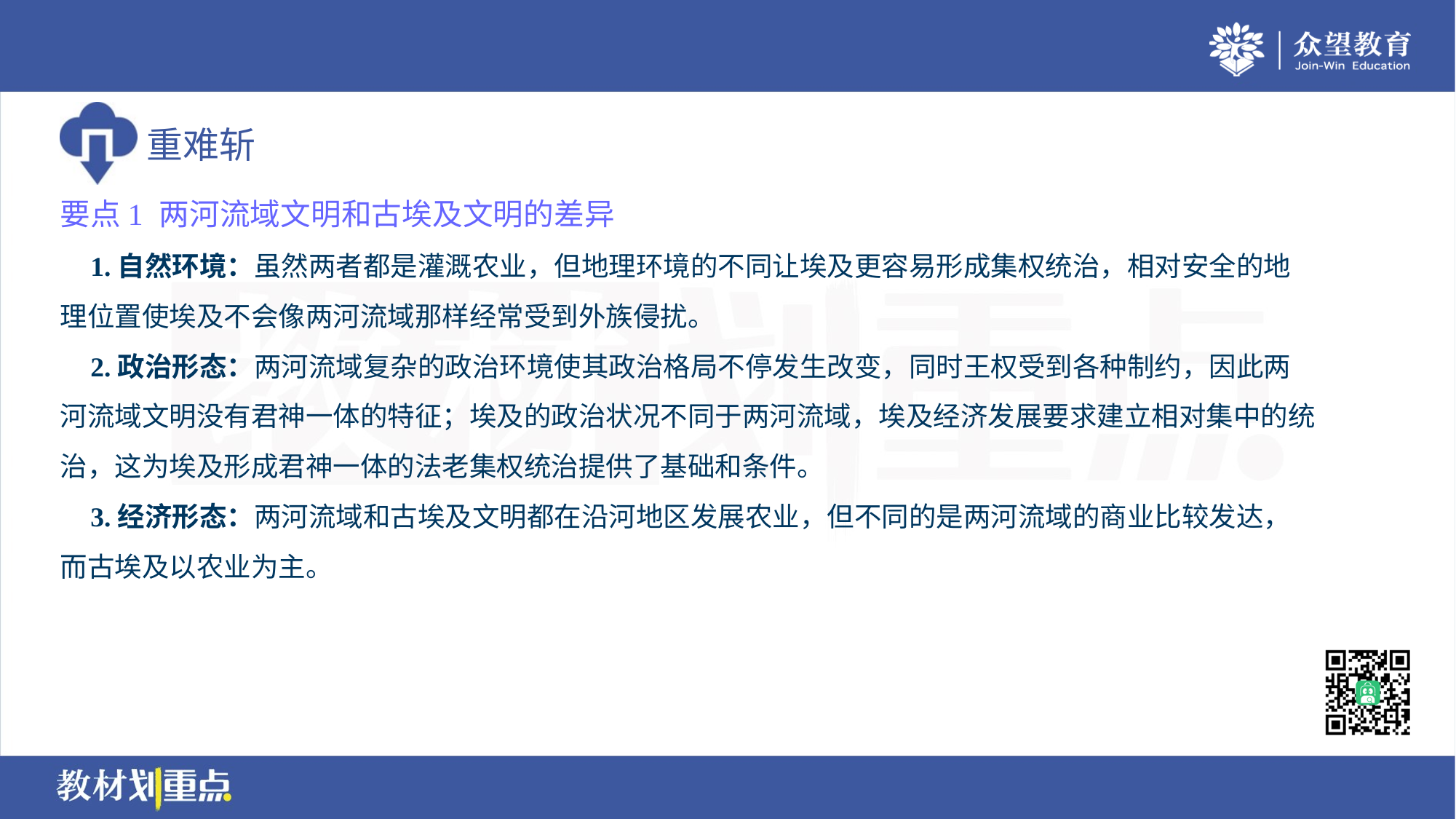

要点1 两河流域文明和古埃及文明的差异
    1.自然环境：虽然两者都是灌溉农业，但地理环境的不同让埃及更容易形成集权统治，相对安全的地
理位置使埃及不会像两河流域那样经常受到外族侵扰。
    2.政治形态：两河流域复杂的政治环境使其政治格局不停发生改变，同时王权受到各种制约，因此两
河流域文明没有君神一体的特征；埃及的政治状况不同于两河流域，埃及经济发展要求建立相对集中的统
治，这为埃及形成君神一体的法老集权统治提供了基础和条件。
    3.经济形态：两河流域和古埃及文明都在沿河地区发展农业，但不同的是两河流域的商业比较发达，
而古埃及以农业为主。#3